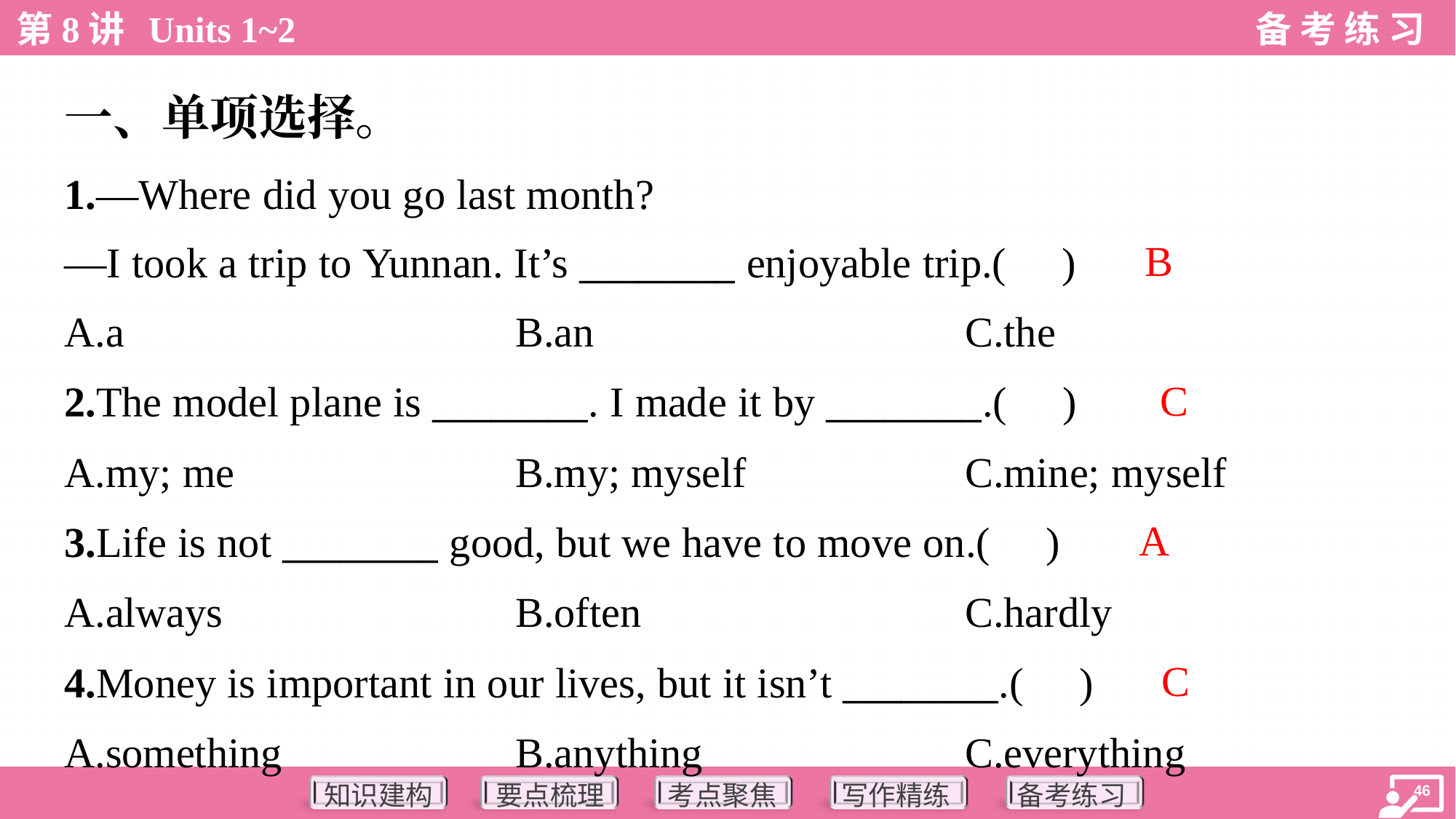

一、单项选择。
1.—Where did you go last month?
—I took a trip to Yunnan. It’s ________ enjoyable trip.(     )
B
A.a	B.an	C.the
C
2.The model plane is ________. I made it by ________.(     )
A.my; me	B.my; myself	C.mine; myself
A
3.Life is not ________ good, but we have to move on.(     )
A.always	B.often	C.hardly
C
4.Money is important in our lives, but it isn’t ________.(     )
A.something	B.anything	C.everything